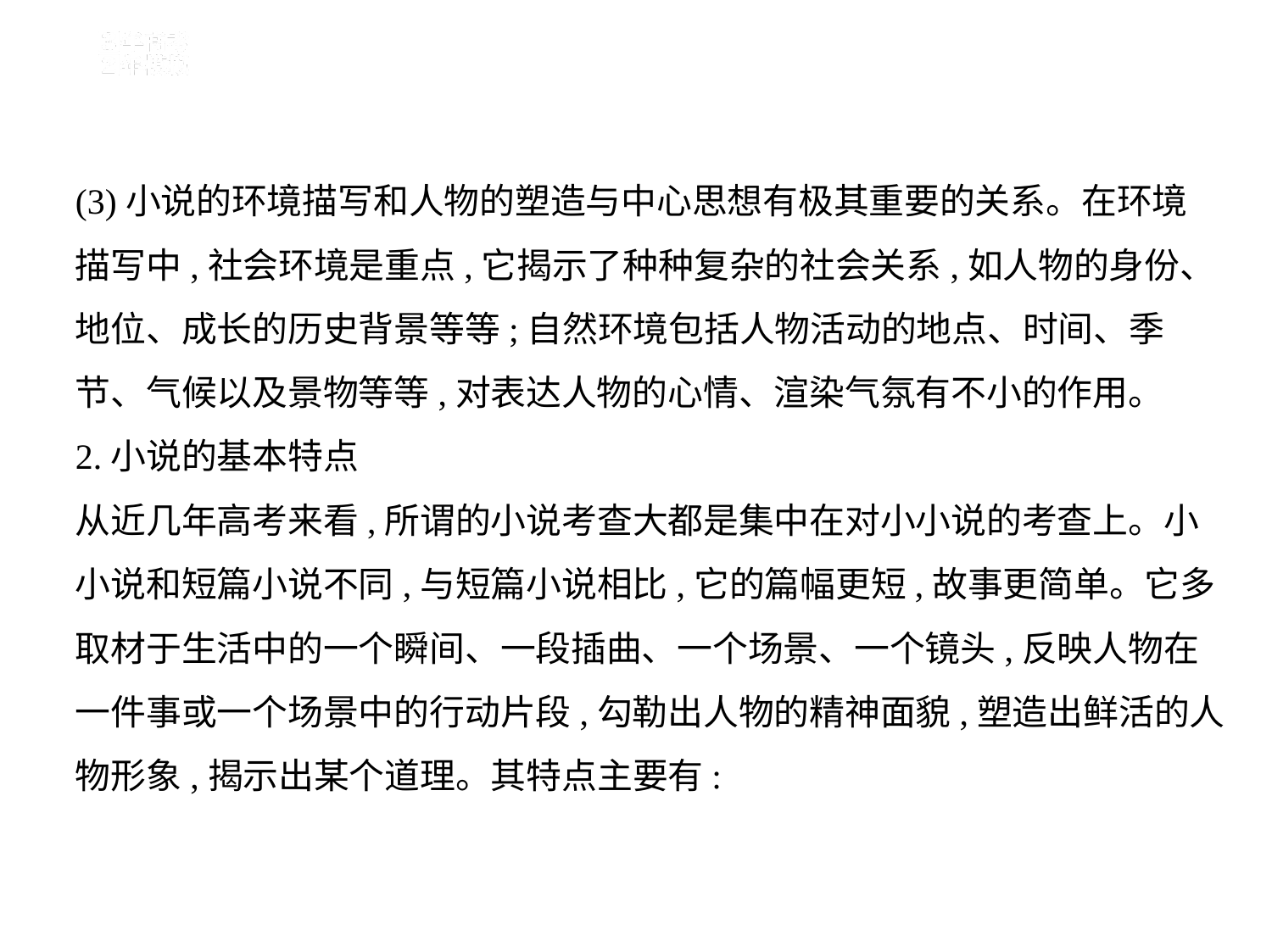

(3)小说的环境描写和人物的塑造与中心思想有极其重要的关系。在环境
描写中,社会环境是重点,它揭示了种种复杂的社会关系,如人物的身份、
地位、成长的历史背景等等;自然环境包括人物活动的地点、时间、季
节、气候以及景物等等,对表达人物的心情、渲染气氛有不小的作用。
2.小说的基本特点
从近几年高考来看,所谓的小说考查大都是集中在对小小说的考查上。小
小说和短篇小说不同,与短篇小说相比,它的篇幅更短,故事更简单。它多
取材于生活中的一个瞬间、一段插曲、一个场景、一个镜头,反映人物在
一件事或一个场景中的行动片段,勾勒出人物的精神面貌,塑造出鲜活的人
物形象,揭示出某个道理。其特点主要有: